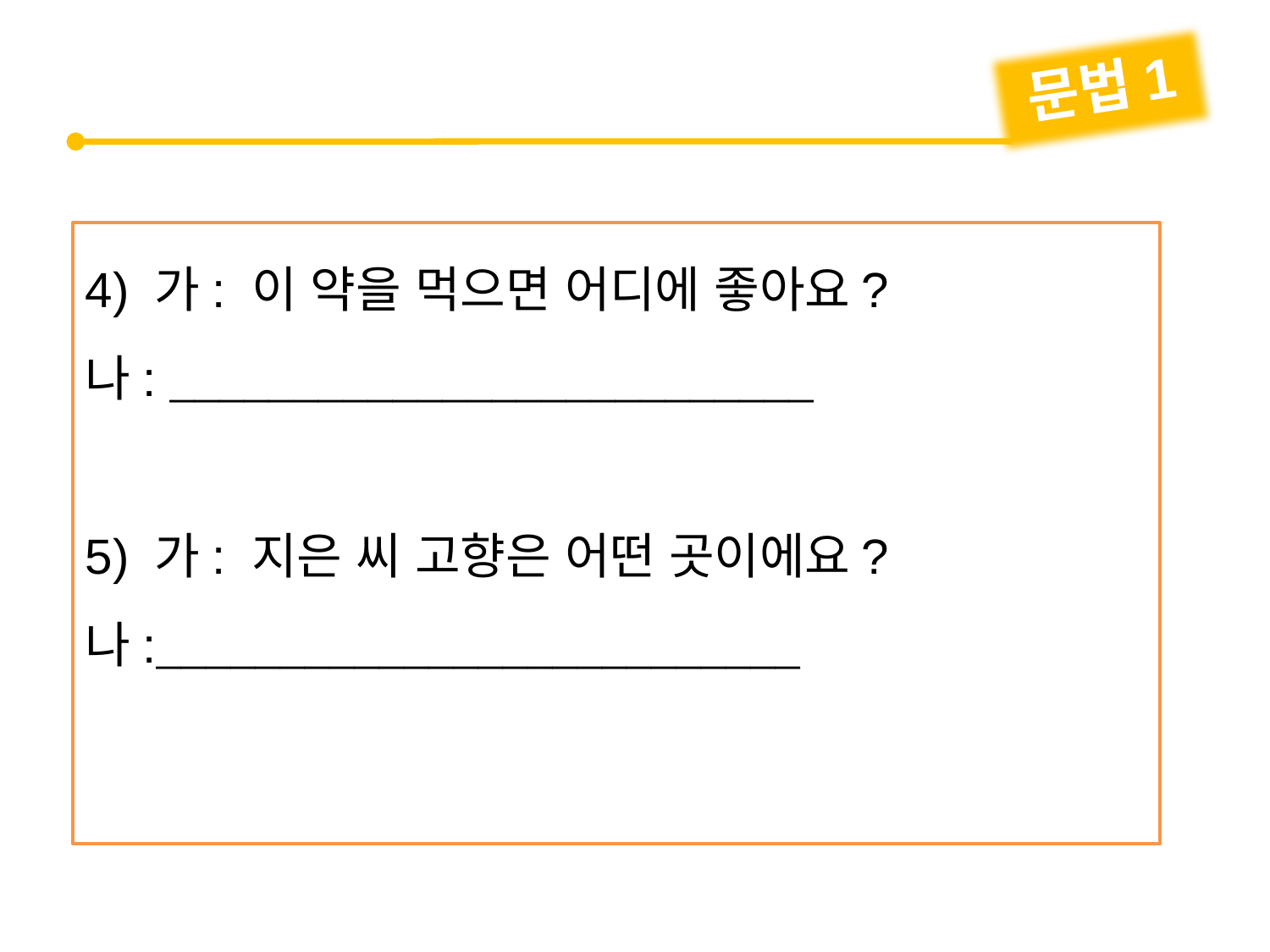

문법1

4) 가: 이 약을 먹으면 어디에 좋아요?
나: __________________________
5) 가: 지은 씨 고향은 어떤 곳이에요?
나:__________________________